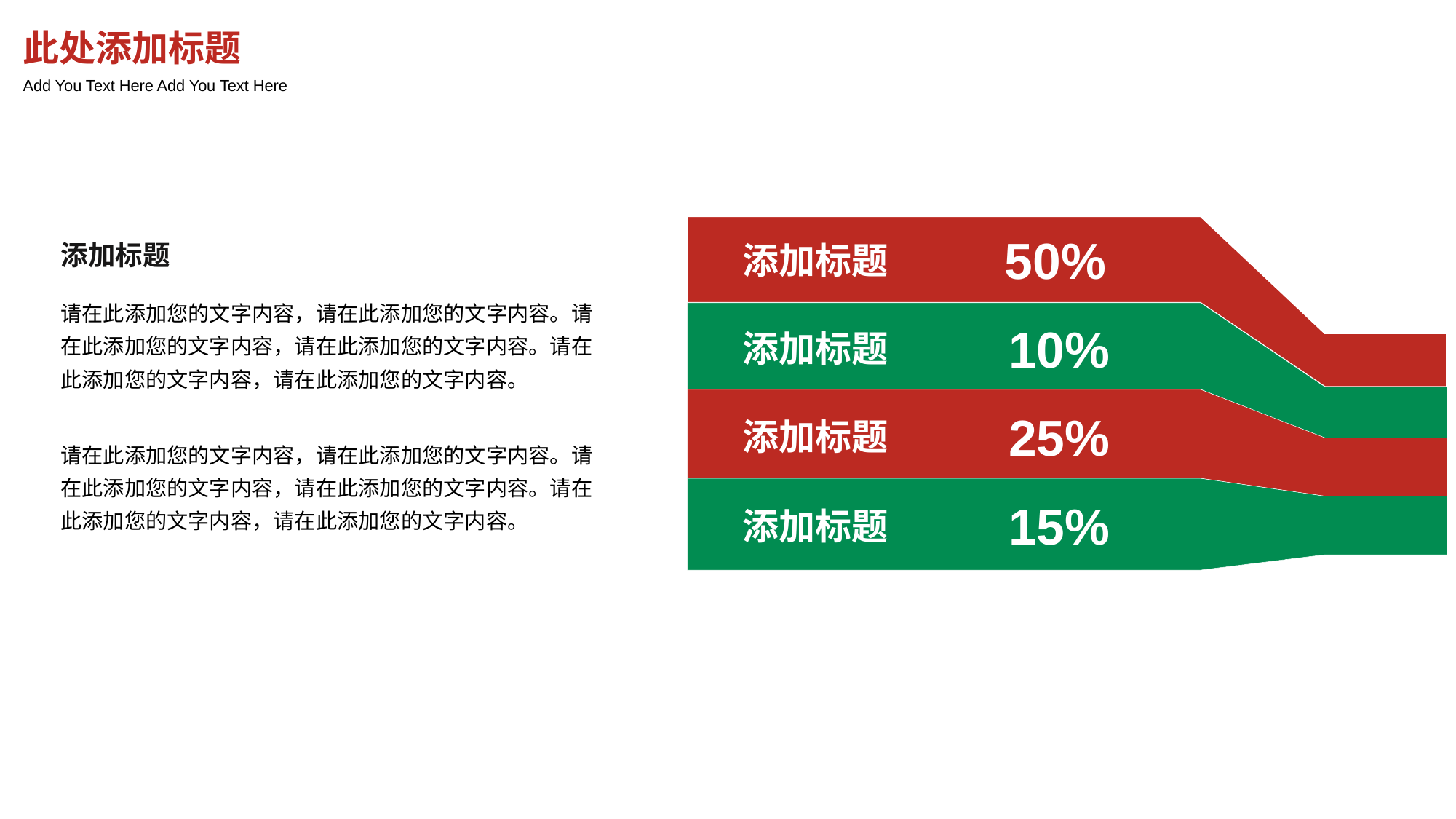

此处添加标题
Add You Text Here Add You Text Here

50%
添加标题
添加标题
请在此添加您的文字内容，请在此添加您的文字内容。请在此添加您的文字内容，请在此添加您的文字内容。请在此添加您的文字内容，请在此添加您的文字内容。

10%
添加标题

25%
添加标题
请在此添加您的文字内容，请在此添加您的文字内容。请在此添加您的文字内容，请在此添加您的文字内容。请在此添加您的文字内容，请在此添加您的文字内容。

15%
添加标题